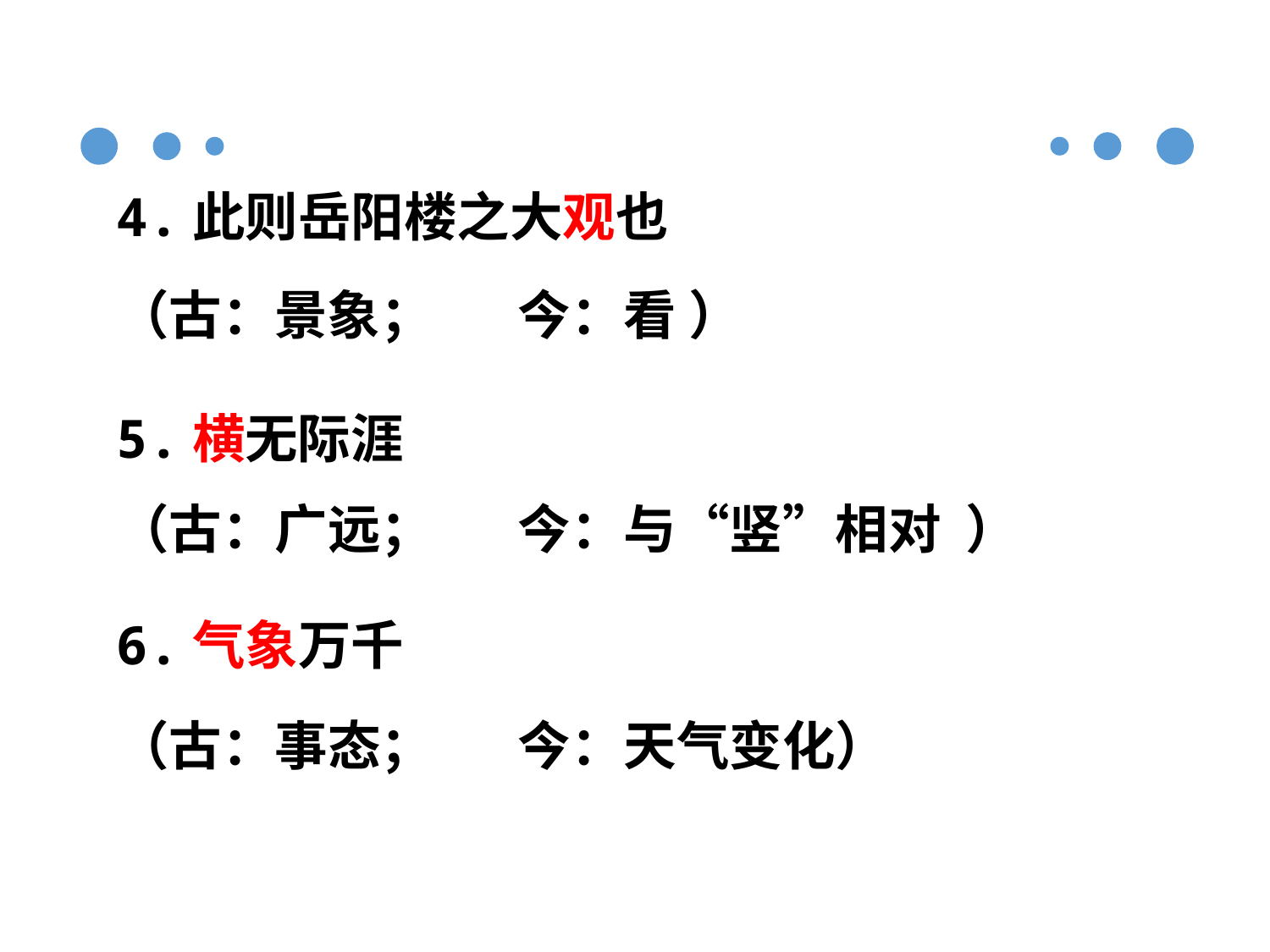

4.此则岳阳楼之大观也
（古：景象；       今：看 ）
5.横无际涯
（古：广远；       今：与“竖”相对  ）
6.气象万千
（古：事态；       今：天气变化）